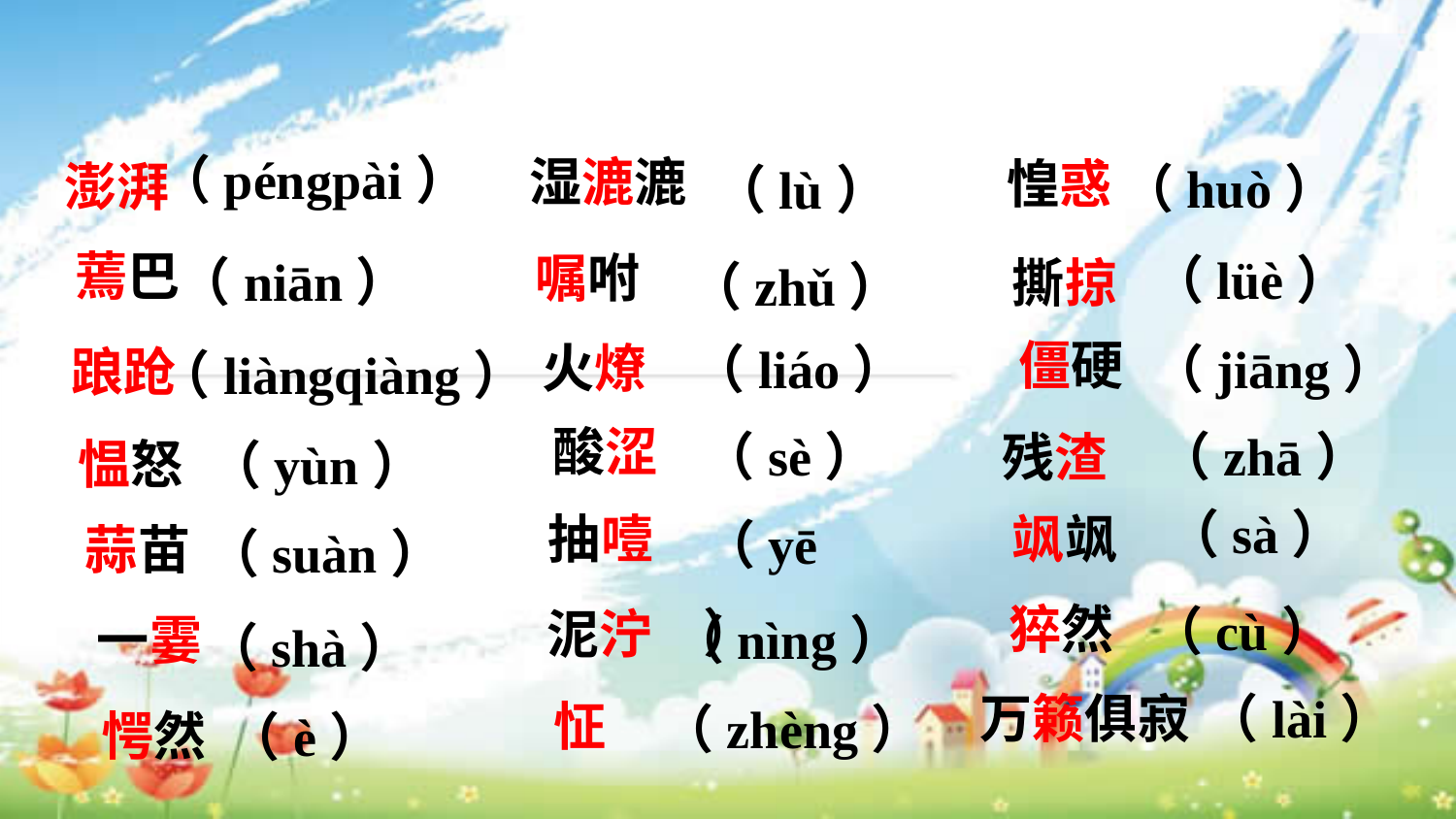

（péngpài）
湿漉漉
惶惑
澎湃
（huò）
（lù）
蔫巴
嘱咐
（lüè）
（niān）
撕掠
（zhǔ）
僵硬
火燎
（jiāng）
（liáo）
踉跄
（liàngqiàng）
酸涩
（sè）
（zhā）
残渣
愠怒
（yùn）
（sà）
抽噎
飒飒
（yē）
蒜苗
（suàn）
猝然
（cù）
泥泞
一霎
（nìng）
（shà）
万籁俱寂
（lài）
怔
（zhèng）
愕然
（è）